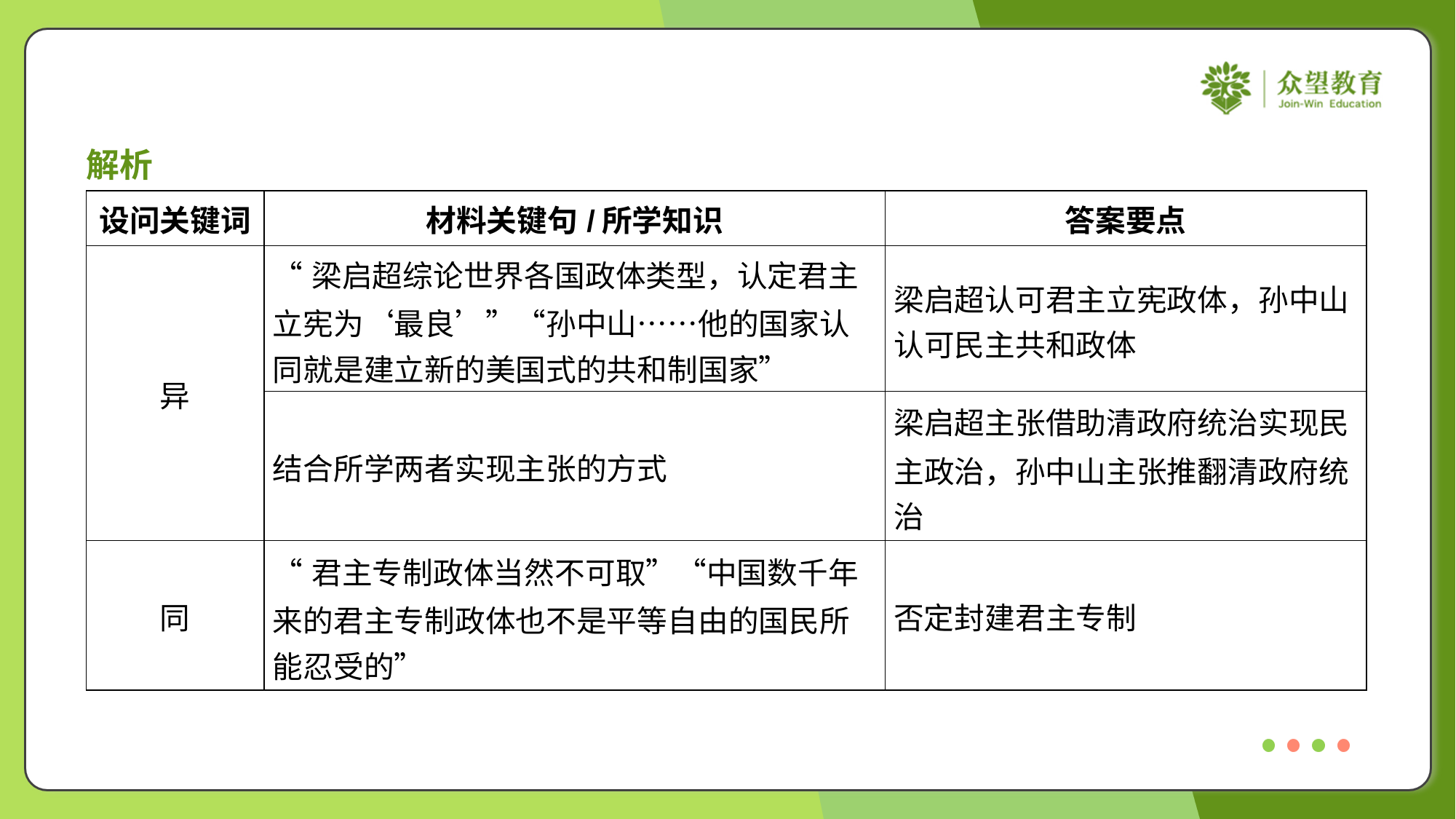

解析
| 设问关键词 | 材料关键句/所学知识 | 答案要点 |
| --- | --- | --- |
| 异 | “梁启超综论世界各国政体类型，认定君主 立宪为‘最良’”“孙中山……他的国家认 同就是建立新的美国式的共和制国家” | 梁启超认可君主立宪政体，孙中山 认可民主共和政体 |
|  | 结合所学两者实现主张的方式 | 梁启超主张借助清政府统治实现民 主政治，孙中山主张推翻清政府统 治 |
| 同 | “君主专制政体当然不可取”“中国数千年 来的君主专制政体也不是平等自由的国民所 能忍受的” | 否定封建君主专制 |